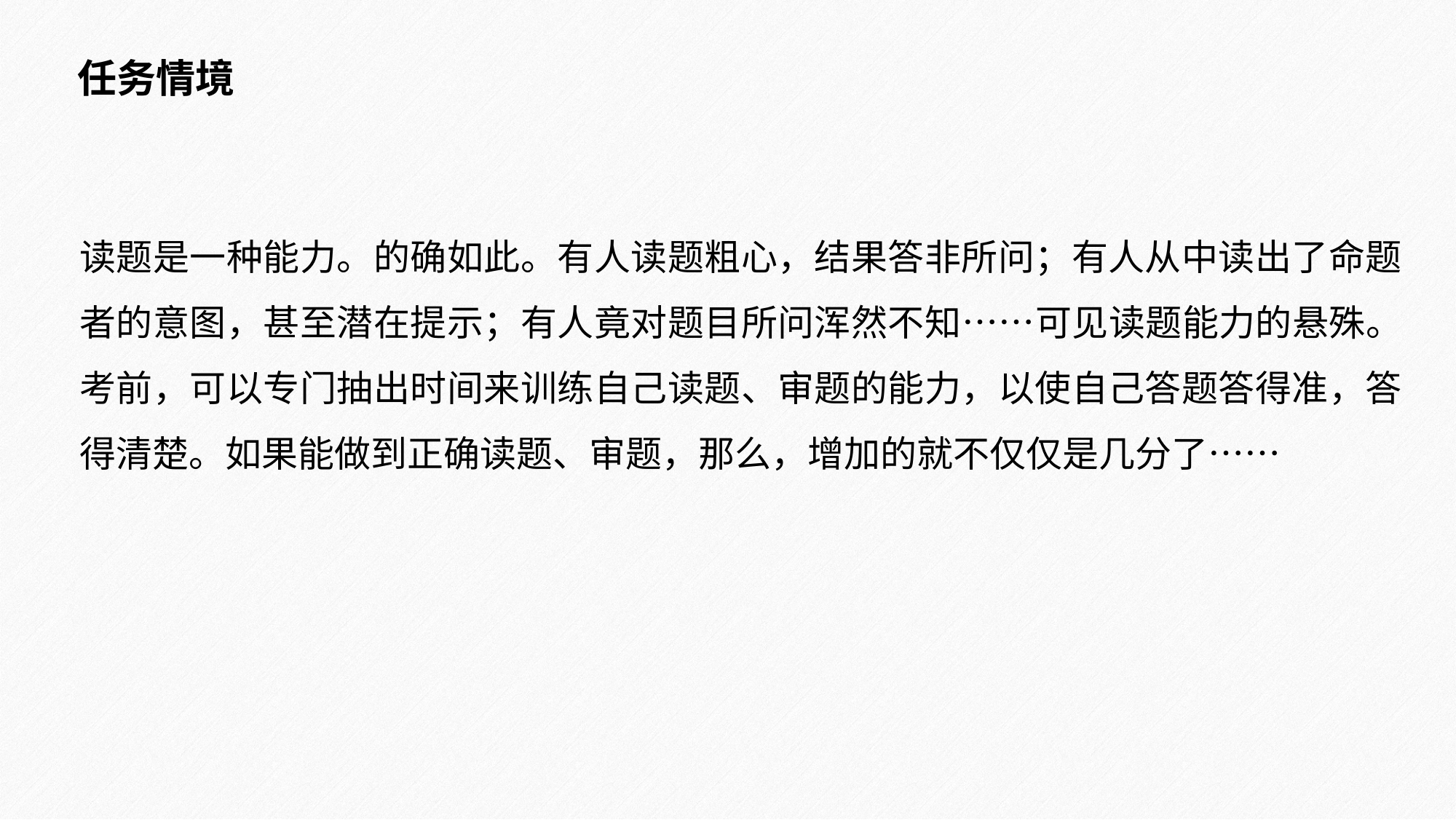

任务情境
读题是一种能力。的确如此。有人读题粗心，结果答非所问；有人从中读出了命题者的意图，甚至潜在提示；有人竟对题目所问浑然不知……可见读题能力的悬殊。考前，可以专门抽出时间来训练自己读题、审题的能力，以使自己答题答得准，答得清楚。如果能做到正确读题、审题，那么，增加的就不仅仅是几分了……